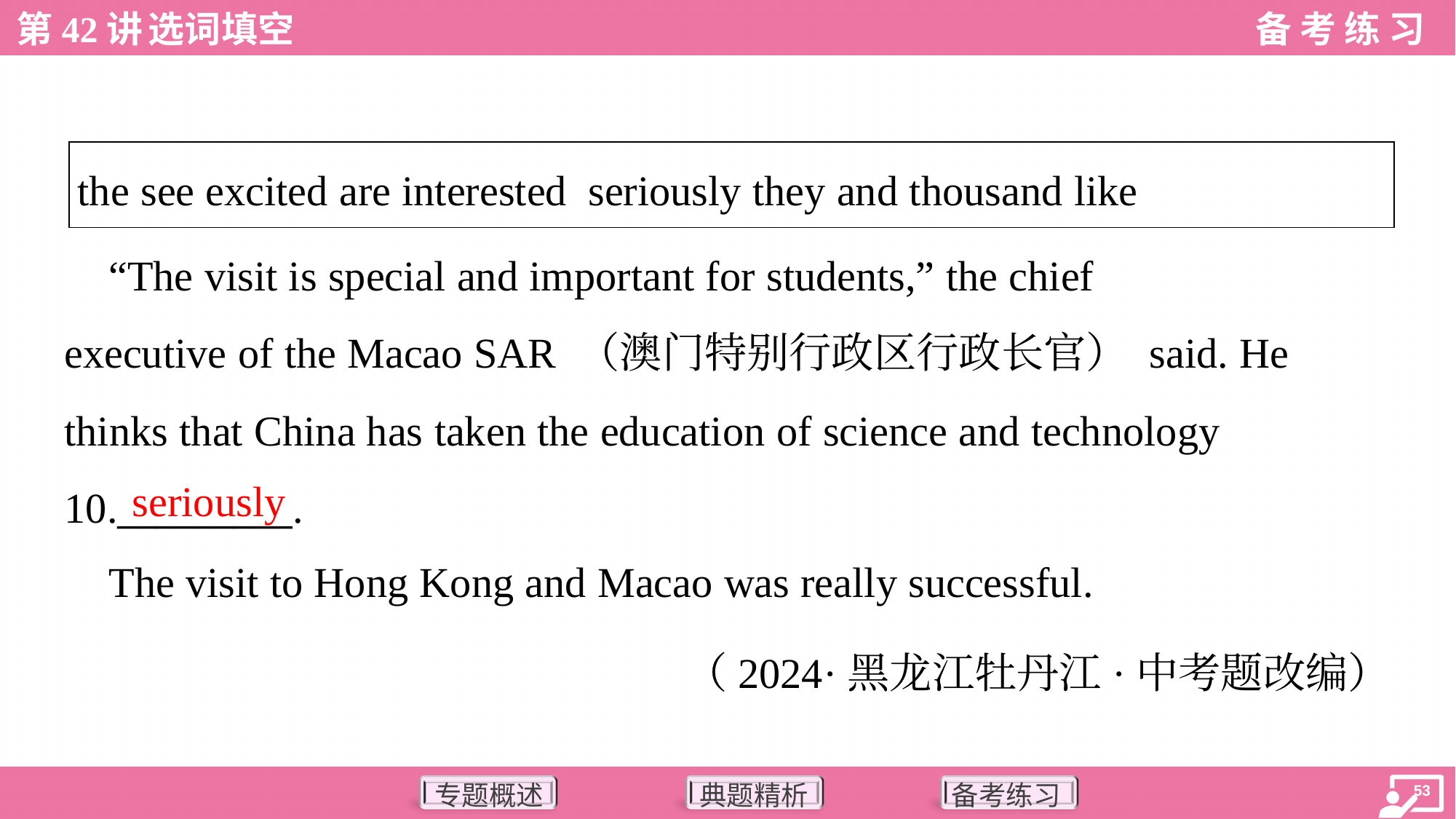

| the see excited are interested seriously they and thousand like |
| --- |
    “The visit is special and important for students,” the chief
executive of the Macao SAR （澳门特别行政区行政长官） said. He
thinks that China has taken the education of science and technology
10._________.
    The visit to Hong Kong and Macao was really successful.
seriously
（2024·黑龙江牡丹江·中考题改编）